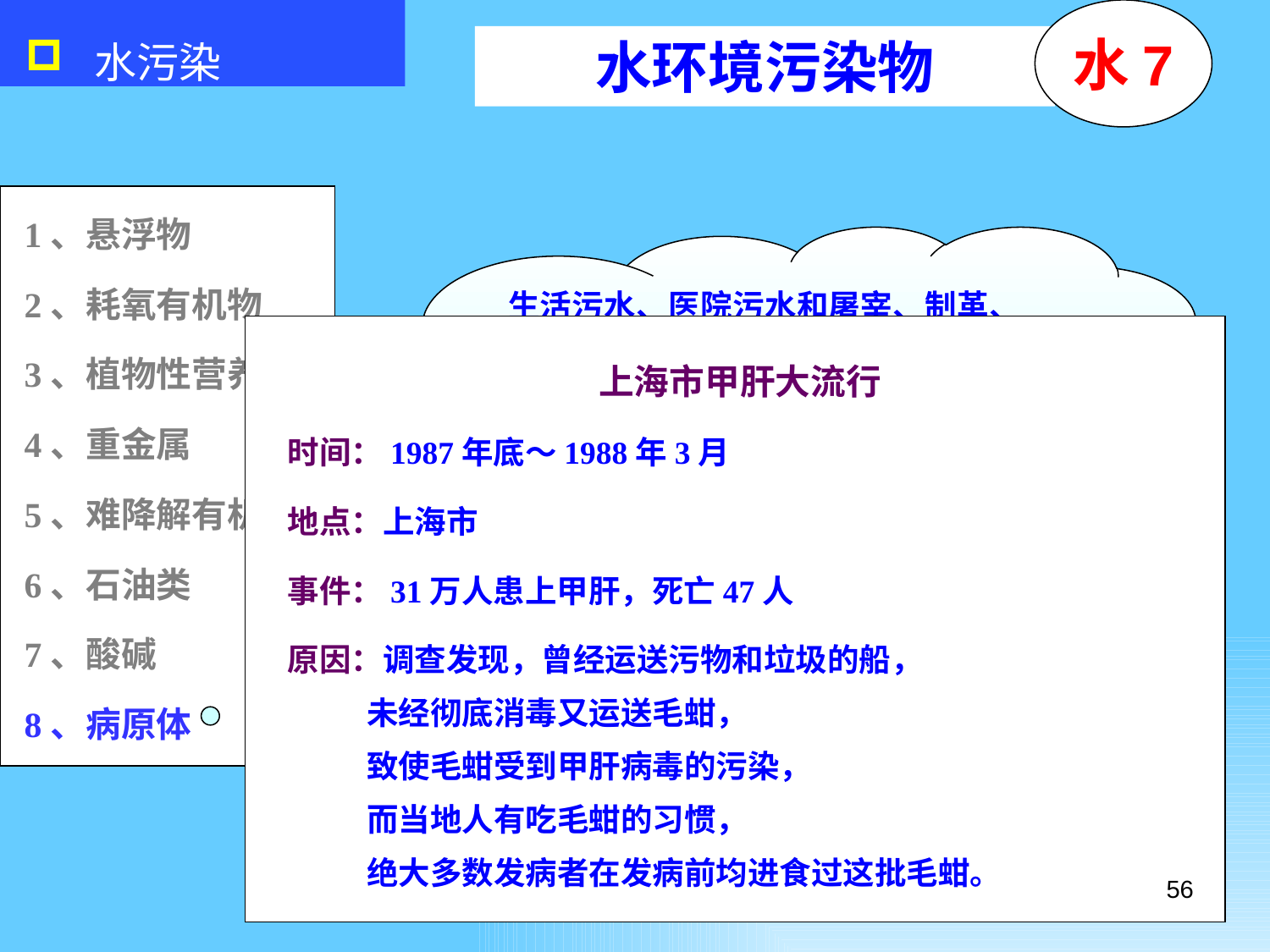

水污染
水7
水环境污染物

1、悬浮物
   生活污水、医院污水和屠宰、制革、洗毛、生物制品等工业废水，常含有各种病原体，如病毒、病菌、寄生虫，会传播霍乱、伤寒、胃炎、肠炎、痢疾以及其他病毒传染的疾病和寄生虫病。
2、耗氧有机物

上海市甲肝大流行
时间：1987年底～1988年3月
地点：上海市
事件：31万人患上甲肝，死亡47人
原因：调查发现，曾经运送污物和垃圾的船，
           未经彻底消毒又运送毛蚶，
           致使毛蚶受到甲肝病毒的污染，
           而当地人有吃毛蚶的习惯，
           绝大多数发病者在发病前均进食过这批毛蚶。
3、植物性营养物
4、重金属
5、难降解有机物
6、石油类
7、酸碱
8、病原体
56